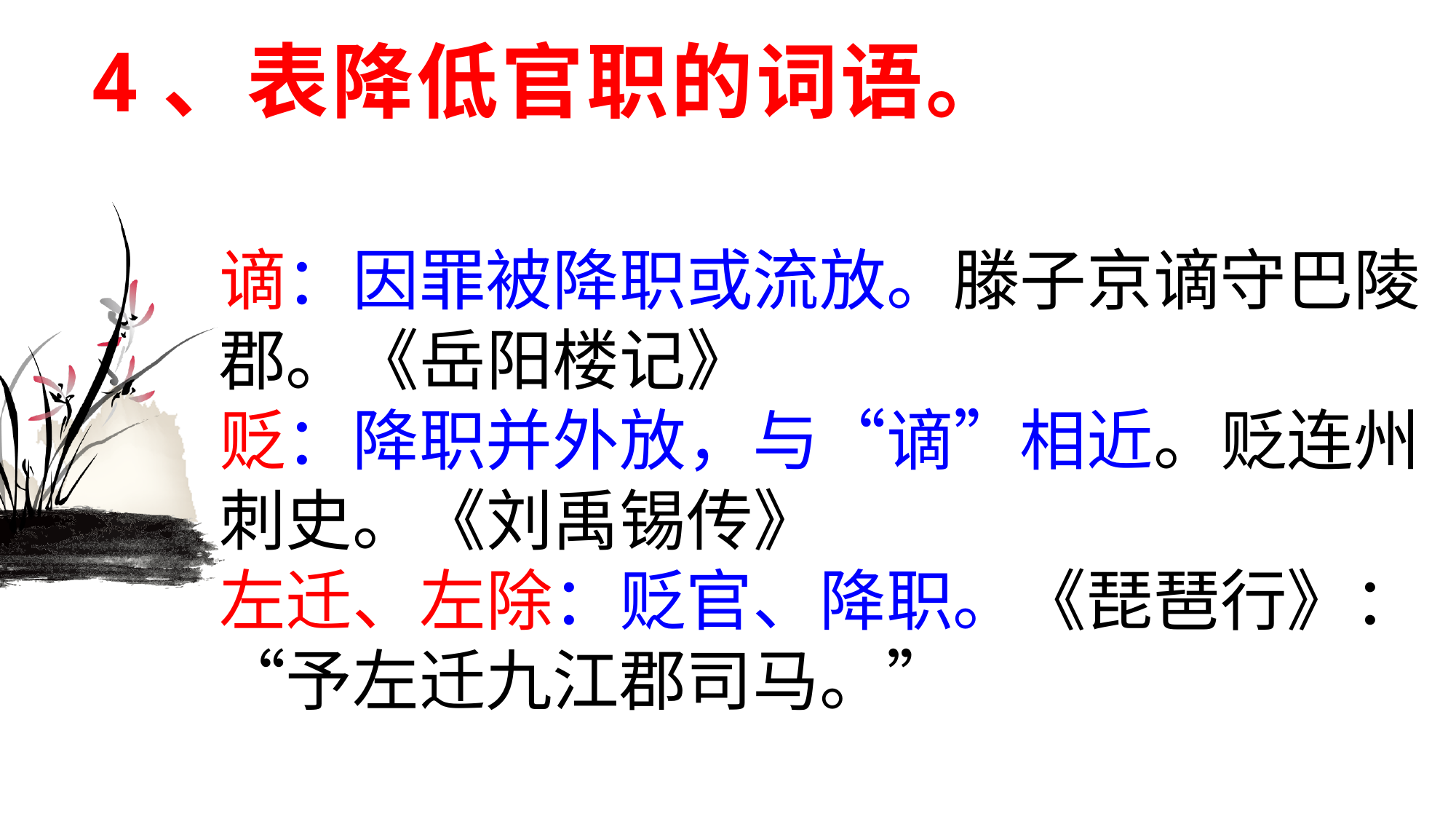

# 4、表降低官职的词语。
谪：因罪被降职或流放。滕子京谪守巴陵郡。《岳阳楼记》
贬：降职并外放，与“谪”相近。贬连州刺史。《刘禹锡传》              
左迁、左除：贬官、降职。《琵琶行》：“予左迁九江郡司马。”